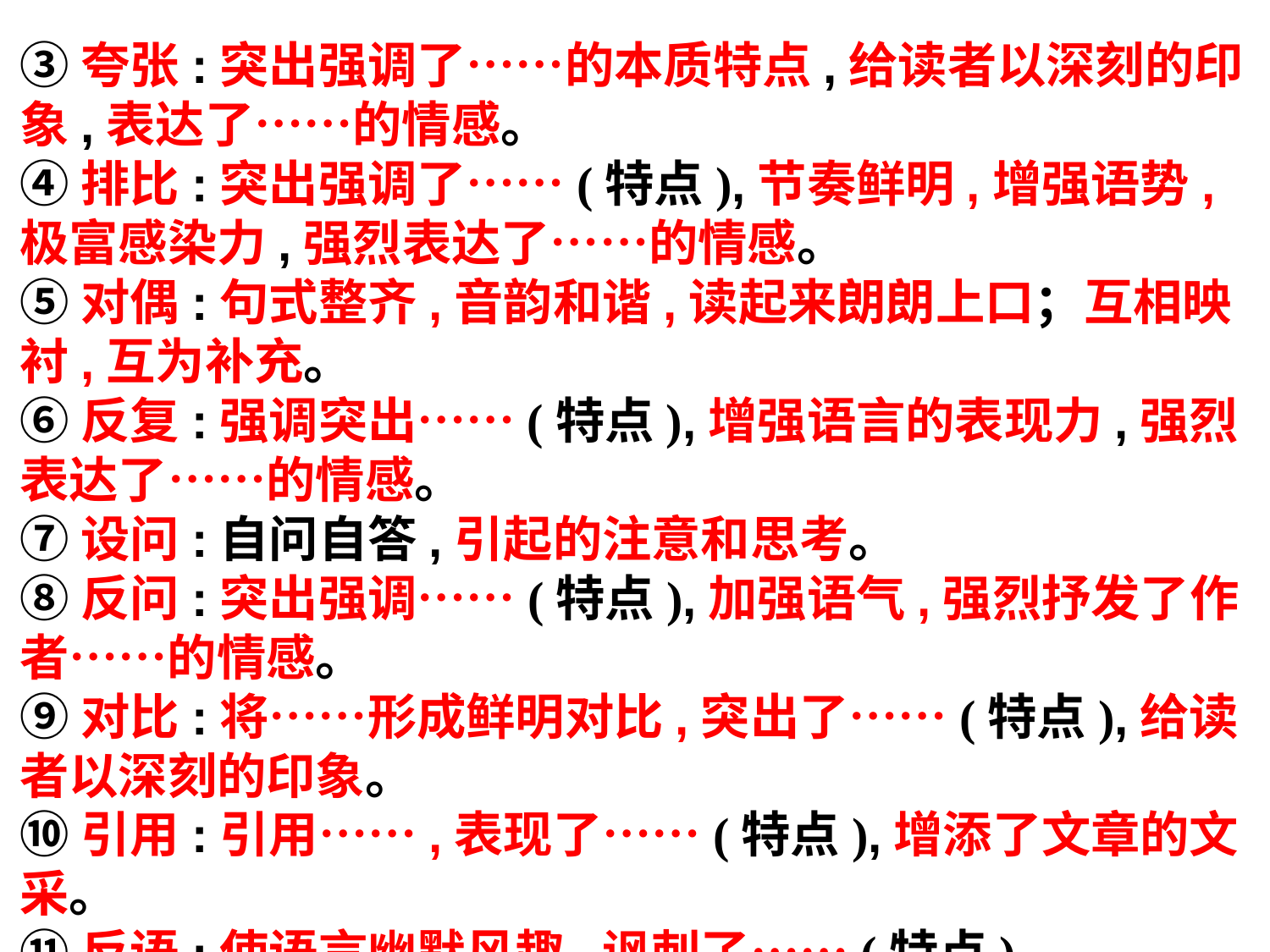

③夸张:突出强调了……的本质特点,给读者以深刻的印象,表达了……的情感。
④排比:突出强调了……(特点),节奏鲜明,增强语势,极富感染力,强烈表达了……的情感。
⑤对偶:句式整齐,音韵和谐,读起来朗朗上口；互相映衬,互为补充。
⑥反复:强调突出……(特点),增强语言的表现力,强烈表达了……的情感。
⑦设问:自问自答,引起的注意和思考。
⑧反问:突出强调……(特点),加强语气,强烈抒发了作者……的情感。
⑨对比:将……形成鲜明对比,突出了……(特点),给读者以深刻的印象。
⑩引用:引用……,表现了……(特点),增添了文章的文采。
⑪反语:使语言幽默风趣,讽刺了……(特点)。